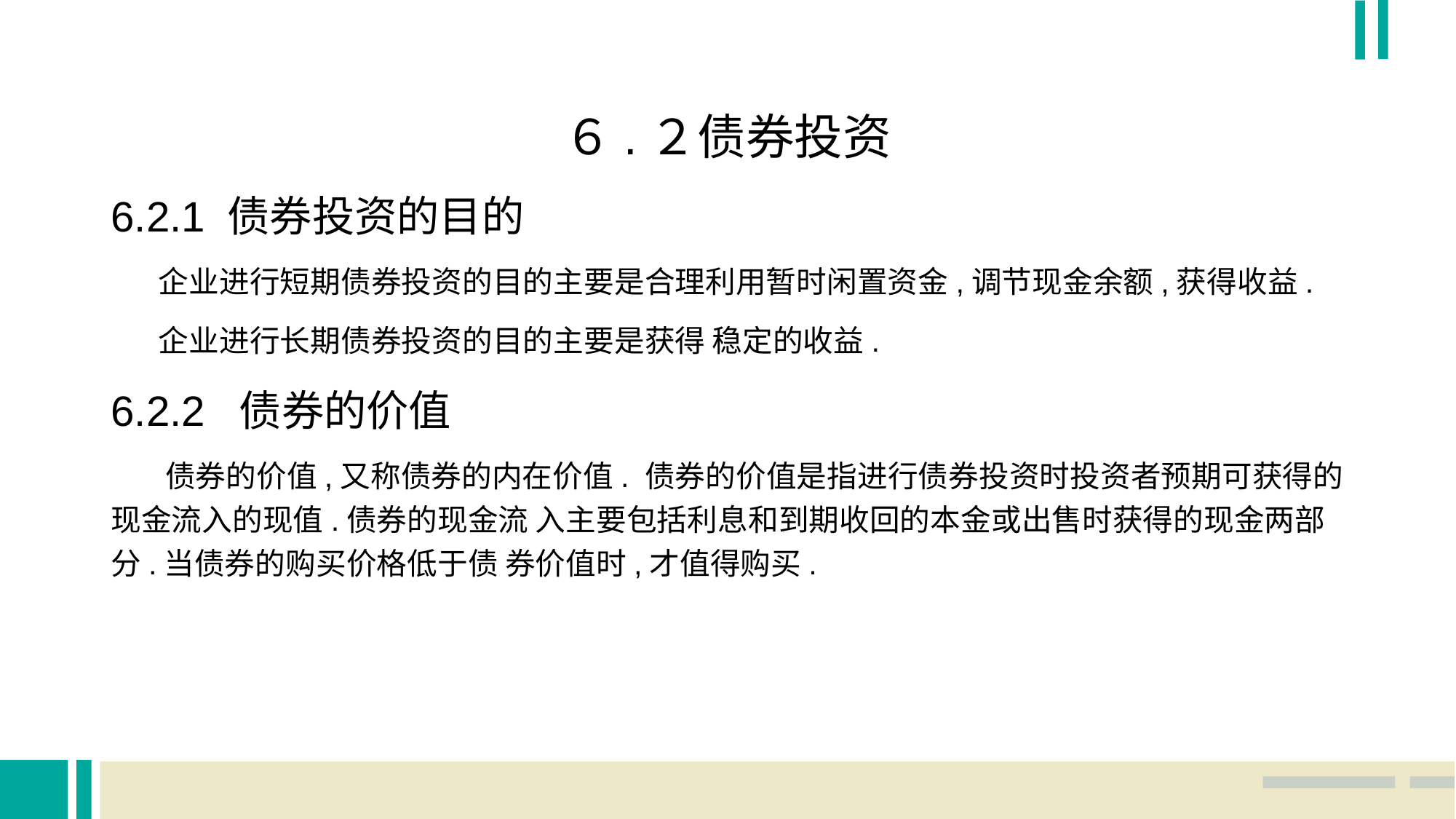

６.２债券投资
6.2.1 债券投资的目的
      企业进行短期债券投资的目的主要是合理利用暂时闲置资金,调节现金余额,获得收益.
      企业进行长期债券投资的目的主要是获得 稳定的收益.
6.2.2  债券的价值
       债券的价值,又称债券的内在价值. 债券的价值是指进行债券投资时投资者预期可获得的现金流入的现值.债券的现金流 入主要包括利息和到期收回的本金或出售时获得的现金两部分.当债券的购买价格低于债 券价值时,才值得购买.